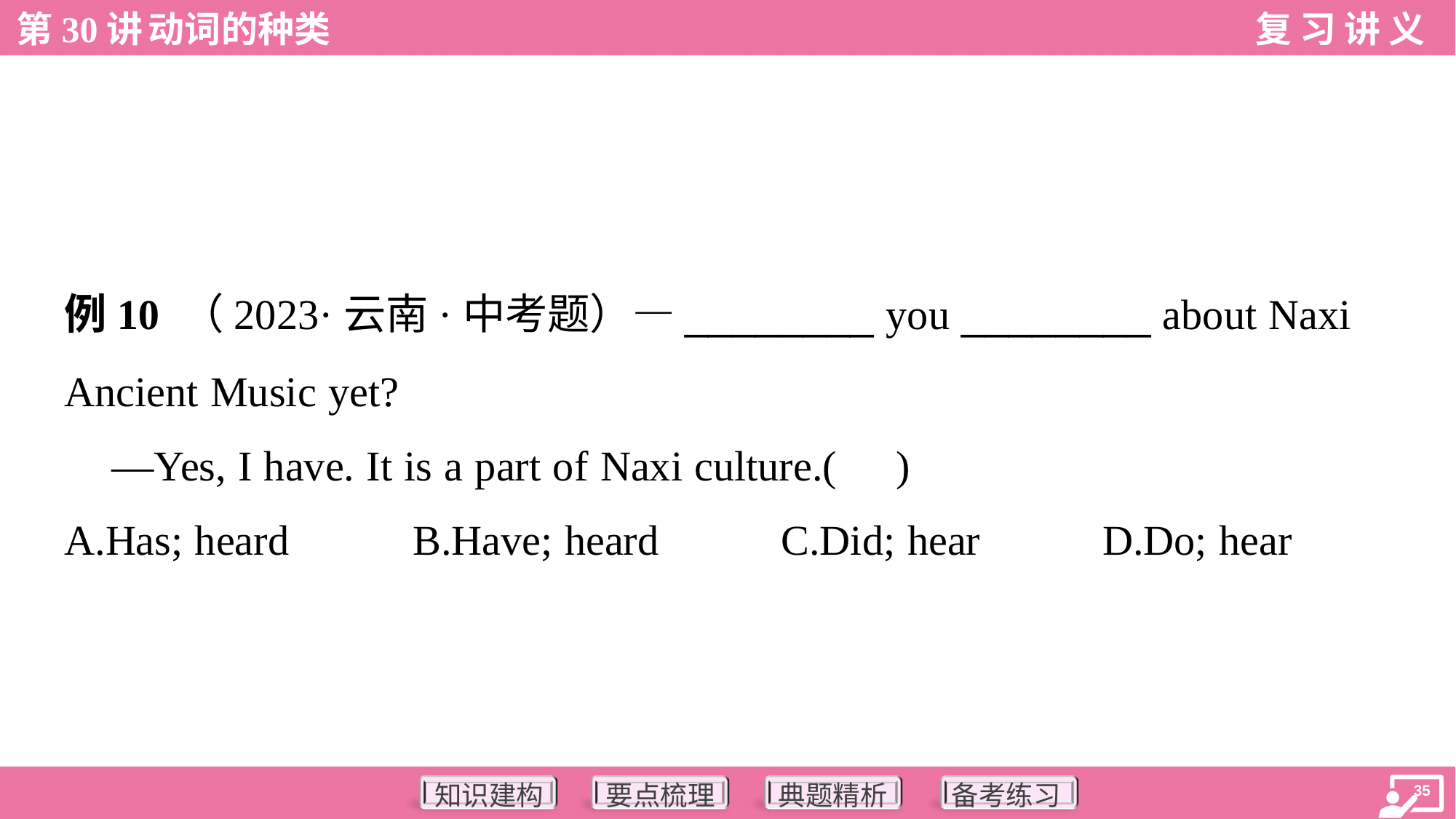

例10 （2023·云南·中考题）—________ you ________ about Naxi
Ancient Music yet?
    —Yes, I have. It is a part of Naxi culture.(     )
A.Has; heard	B.Have; heard	C.Did; hear	D.Do; hear